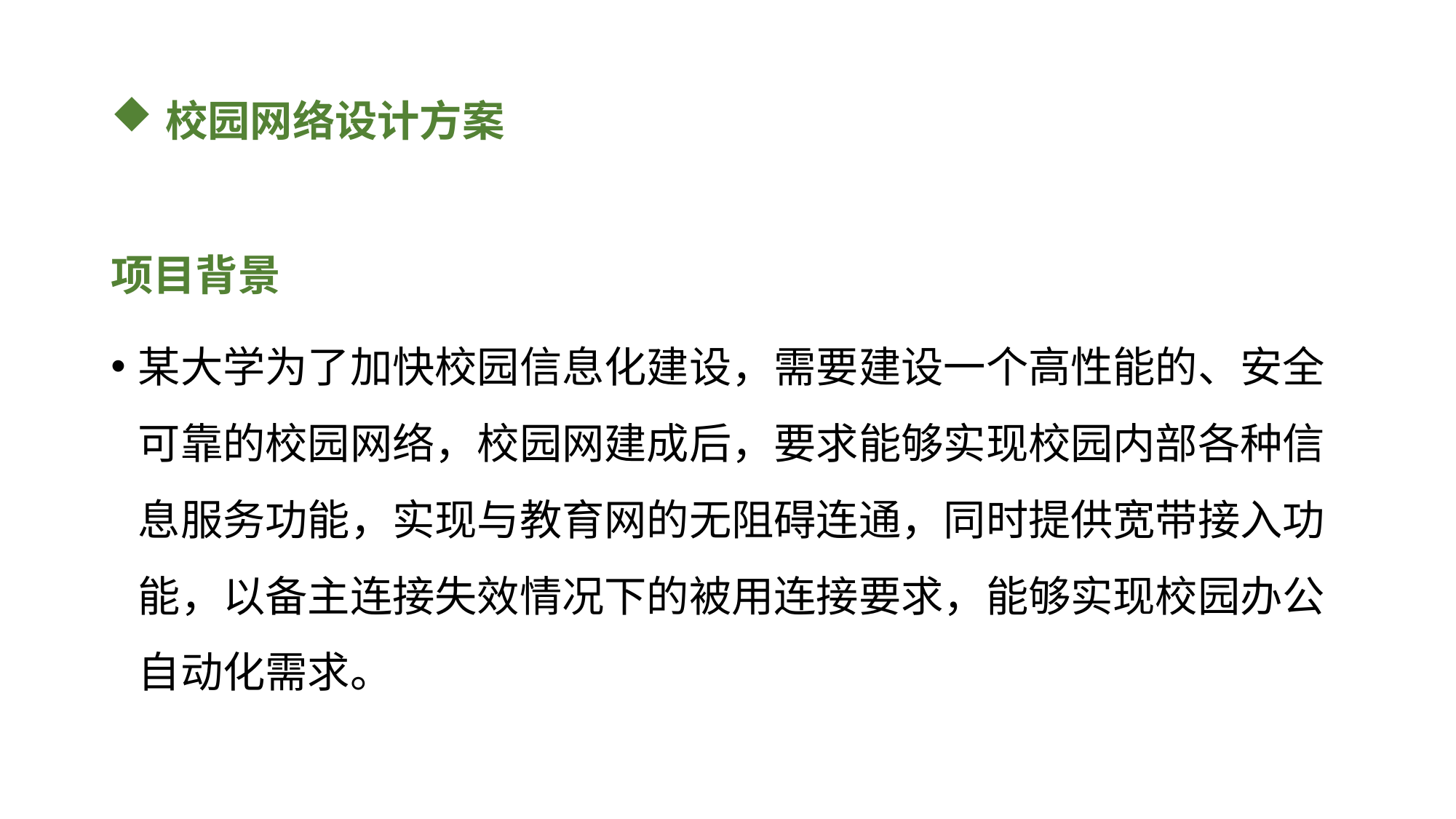

# 校园网络设计方案
项目背景
某大学为了加快校园信息化建设，需要建设一个高性能的、安全可靠的校园网络，校园网建成后，要求能够实现校园内部各种信息服务功能，实现与教育网的无阻碍连通，同时提供宽带接入功能，以备主连接失效情况下的被用连接要求，能够实现校园办公自动化需求。